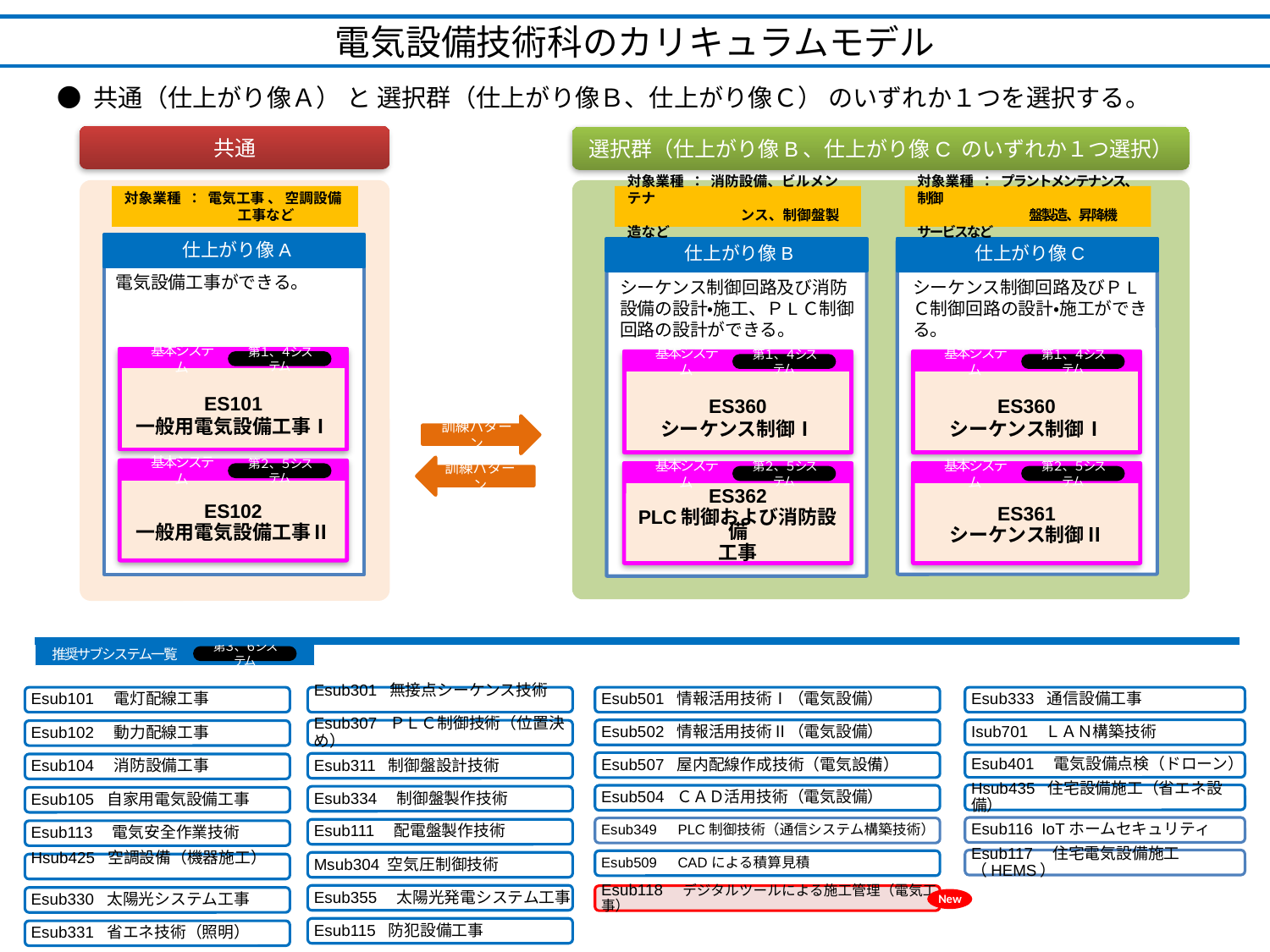

電気設備技術科のカリキュラムモデル
● 共通（仕上がり像Ａ） と 選択群（仕上がり像Ｂ、仕上がり像Ｃ） のいずれか１つを選択する。
共通
選択群（仕上がり像B、仕上がり像C のいずれか１つ選択）

対象業種  ：  電気工事 、 空調設備
　　　　　　　　工事など
対象業種  ：  消防設備、ビルメンテナ
　　　　　　　　ンス、制御盤製造など
対象業種  ：  プラントメンテナンス、制御
　　　　　　　　　盤製造、昇降機サービスなど
仕上がり像A

仕上がり像B
仕上がり像C

電気設備工事ができる。
鉄鋼材の加工及び構造物運搬作業ができる。
シーケンス制御回路及び消防設備の設計・施工、ＰLＣ制御回路の設計ができる。
シーケンス制御回路及びＰLＣ制御回路の設計・施工ができる。

基本システム

ES101
一般用電気設備工事Ⅰ

ES102
一般用電気設備工事Ⅱ
第１、４システム

基本システム
第２、５システム

基本システム

ES360
シーケンス制御Ⅰ

ES362
PLC制御および消防設備
工事
第１、４システム

基本システム
第２、５システム

基本システム

ES360
シーケンス制御Ⅰ

ES361
シーケンス制御Ⅱ
第１、４システム

基本システム
第２、５システム

MS228
構造物鉄工基本
第１、４ システム
訓練パターン
訓練パターン

推奨サブシステム一覧
第３、６システム
Esub101　電灯配線工事
Esub301  無接点シーケンス技術
Esub501  情報活用技術Ⅰ（電気設備）
Esub333  通信設備工事
Isub701   ＬＡＮ構築技術
Esub502  情報活用技術Ⅱ（電気設備）
Esub307  ＰＬＣ制御技術（位置決め）
Esub102　動力配線工事
Esub401　電気設備点検（ドローン）
Esub507  屋内配線作成技術（電気設備）
Esub311  制御盤設計技術
Esub104　消防設備工事
Hsub435  住宅設備施工（省エネ設備）
Esub504  ＣＡＤ活用技術（電気設備）
Esub334　制御盤製作技術
Esub105  自家用電気設備工事
Esub116  IoTホームセキュリティ
Esub349　PLC制御技術（通信システム構築技術）
Esub111　配電盤製作技術
Esub113　電気安全作業技術
Esub117　住宅電気設備施工（HEMS）
Esub509　CADによる積算見積
Msub304 空気圧制御技術
Hsub425  空調設備（機器施工）
New

Esub355　太陽光発電システム工事
Esub118　デジタルツールによる施工管理（電気工事）
Esub330  太陽光システム工事
Esub115  防犯設備工事
Esub331  省エネ技術（照明）